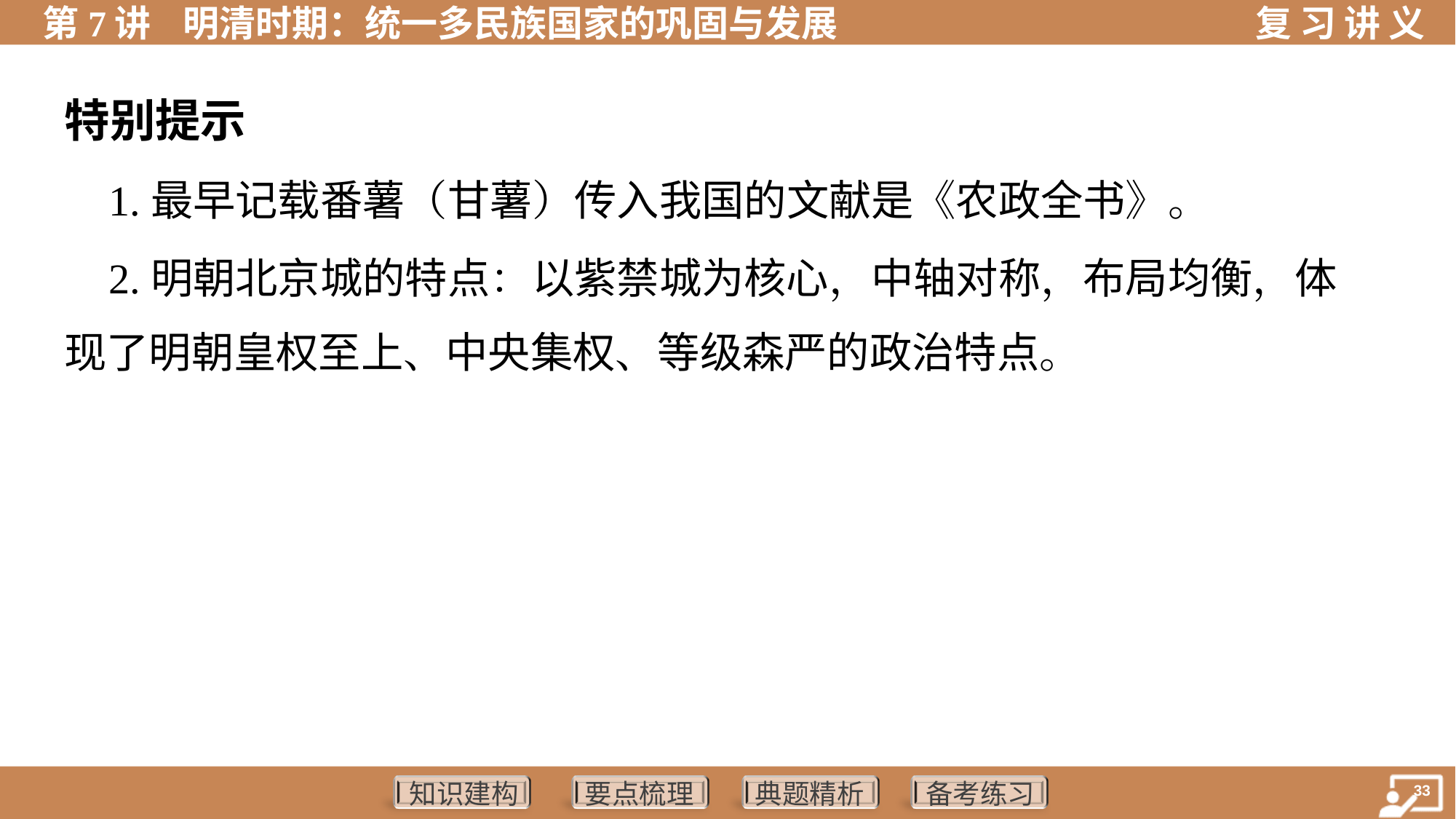

特别提示
    1.最早记载番薯（甘薯）传入我国的文献是《农政全书》。
    2.明朝北京城的特点：以紫禁城为核心，中轴对称，布局均衡，体
现了明朝皇权至上、中央集权、等级森严的政治特点。